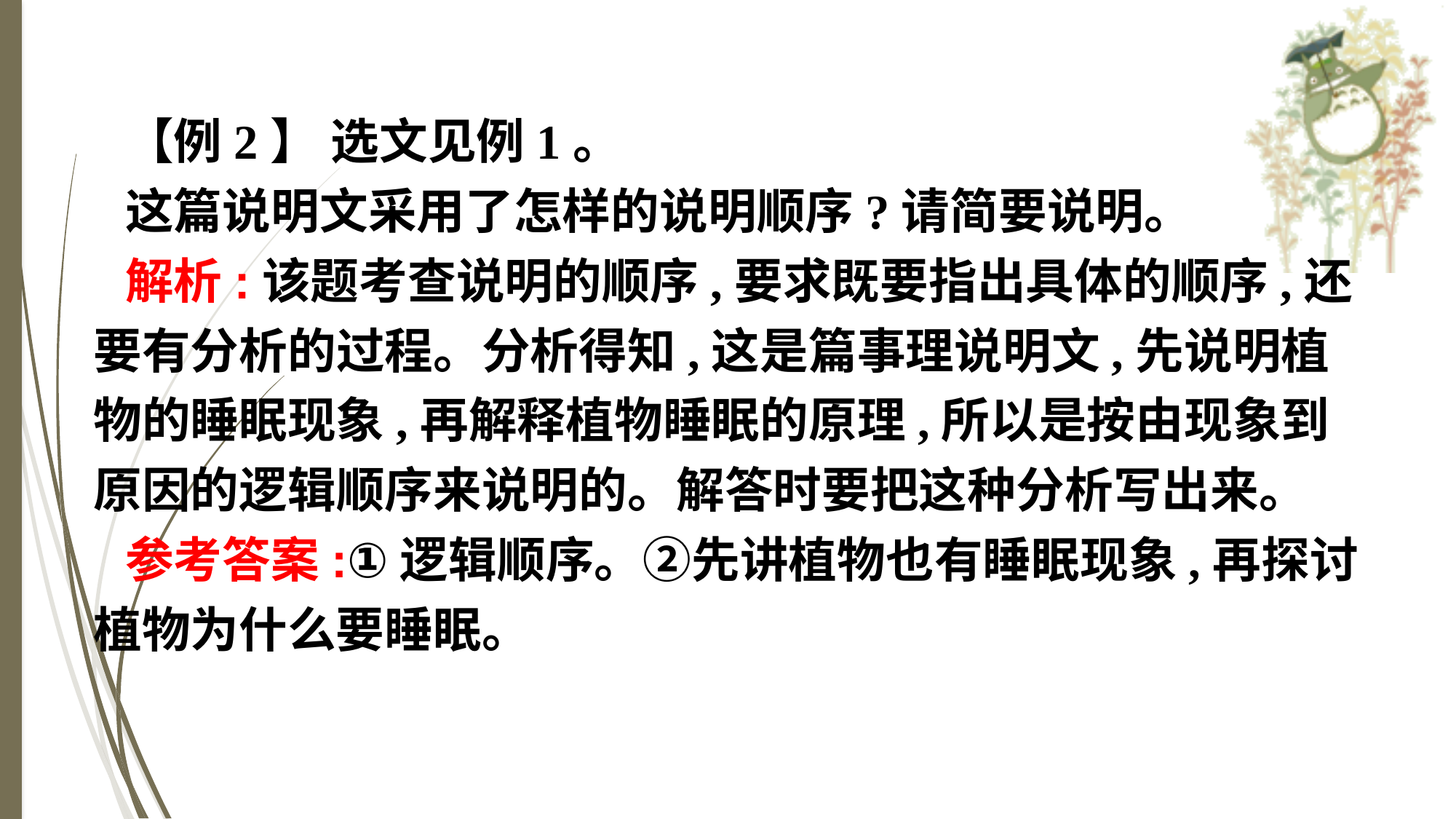

【例2】 选文见例1。
这篇说明文采用了怎样的说明顺序?请简要说明。
解析:该题考查说明的顺序,要求既要指出具体的顺序,还要有分析的过程。分析得知,这是篇事理说明文,先说明植物的睡眠现象,再解释植物睡眠的原理,所以是按由现象到原因的逻辑顺序来说明的。解答时要把这种分析写出来。
参考答案:①逻辑顺序。②先讲植物也有睡眠现象,再探讨植物为什么要睡眠。